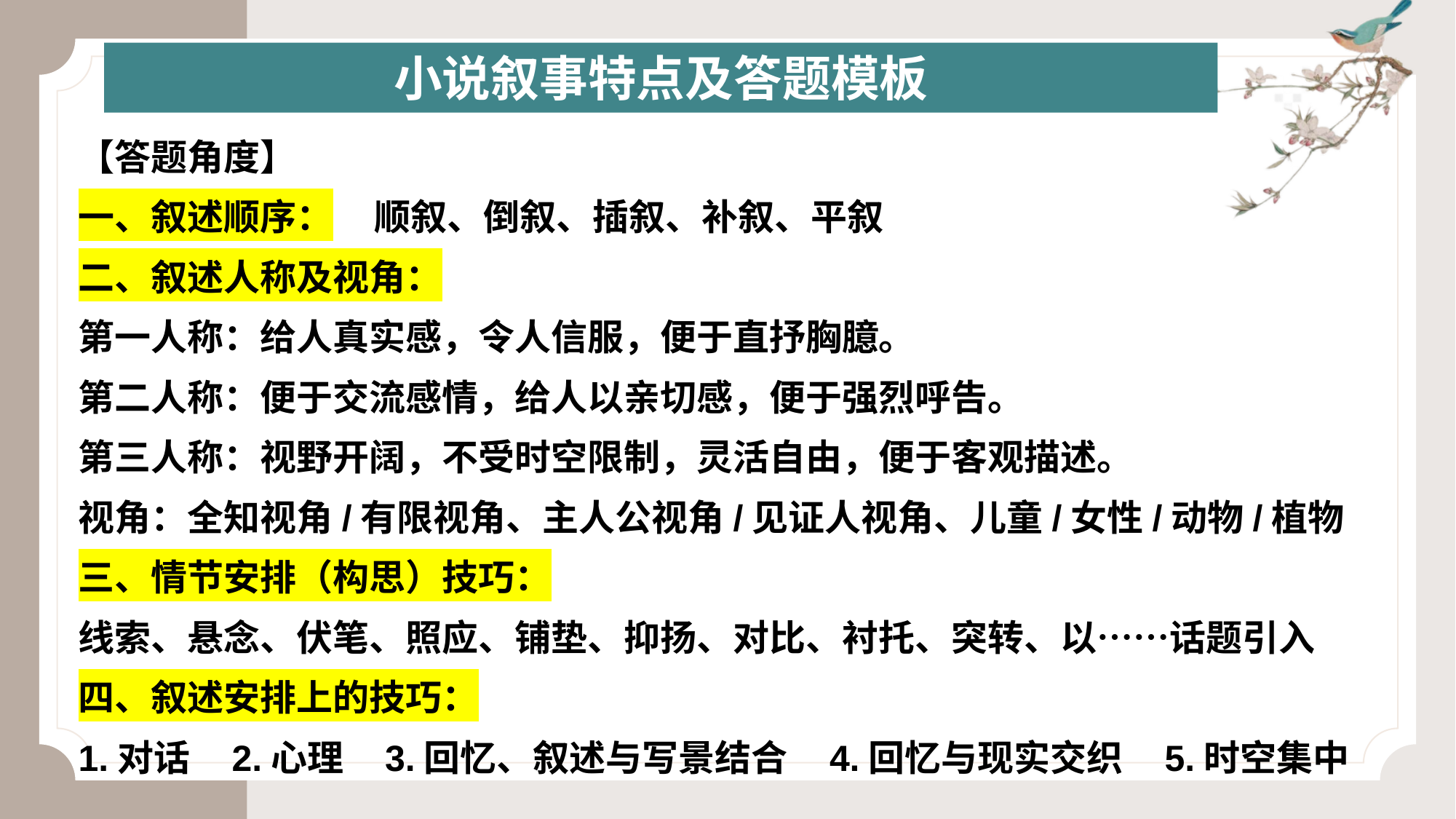

小说叙事特点及答题模板
【答题角度】
一、叙述顺序：     顺叙、倒叙、插叙、补叙、平叙
二、叙述人称及视角：
第一人称：给人真实感，令人信服，便于直抒胸臆。
第二人称：便于交流感情，给人以亲切感，便于强烈呼告。
第三人称：视野开阔，不受时空限制，灵活自由，便于客观描述。
视角：全知视角/有限视角、主人公视角/见证人视角、儿童/女性/动物/植物
三、情节安排（构思）技巧：
线索、悬念、伏笔、照应、铺垫、抑扬、对比、衬托、突转、以……话题引入
四、叙述安排上的技巧：
1.对话    2.心理    3.回忆、叙述与写景结合    4.回忆与现实交织    5.时空集中